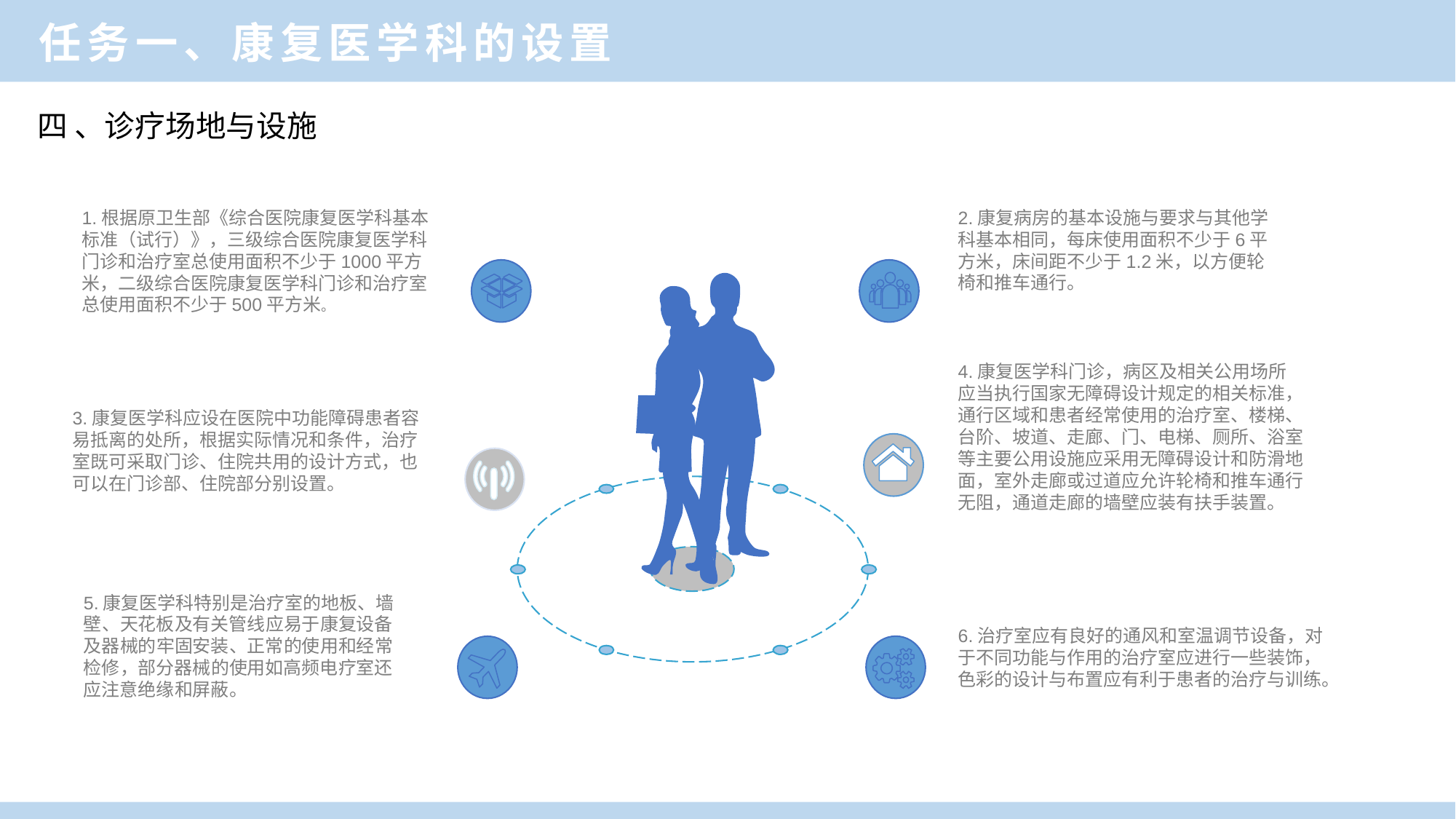

任务一、康复医学科的设置
四 、诊疗场地与设施
1.根据原卫生部《综合医院康复医学科基本标准（试行）》，三级综合医院康复医学科门诊和治疗室总使用面积不少于1000平方米，二级综合医院康复医学科门诊和治疗室总使用面积不少于500平方米。
2.康复病房的基本设施与要求与其他学科基本相同，每床使用面积不少于6平方米，床间距不少于1.2米，以方便轮椅和推车通行。

4.康复医学科门诊，病区及相关公用场所应当执行国家无障碍设计规定的相关标准，通行区域和患者经常使用的治疗室、楼梯、台阶、坡道、走廊、门、电梯、厕所、浴室等主要公用设施应采用无障碍设计和防滑地面，室外走廊或过道应允许轮椅和推车通行无阻，通道走廊的墙壁应装有扶手装置。
3.康复医学科应设在医院中功能障碍患者容易抵离的处所，根据实际情况和条件，治疗室既可采取门诊、住院共用的设计方式，也可以在门诊部、住院部分别设置。

5.康复医学科特别是治疗室的地板、墙壁、天花板及有关管线应易于康复设备及器械的牢固安装、正常的使用和经常检修，部分器械的使用如高频电疗室还应注意绝缘和屏蔽。

6.治疗室应有良好的通风和室温调节设备，对于不同功能与作用的治疗室应进行一些装饰，色彩的设计与布置应有利于患者的治疗与训练。

一、康复医学科功能与作用